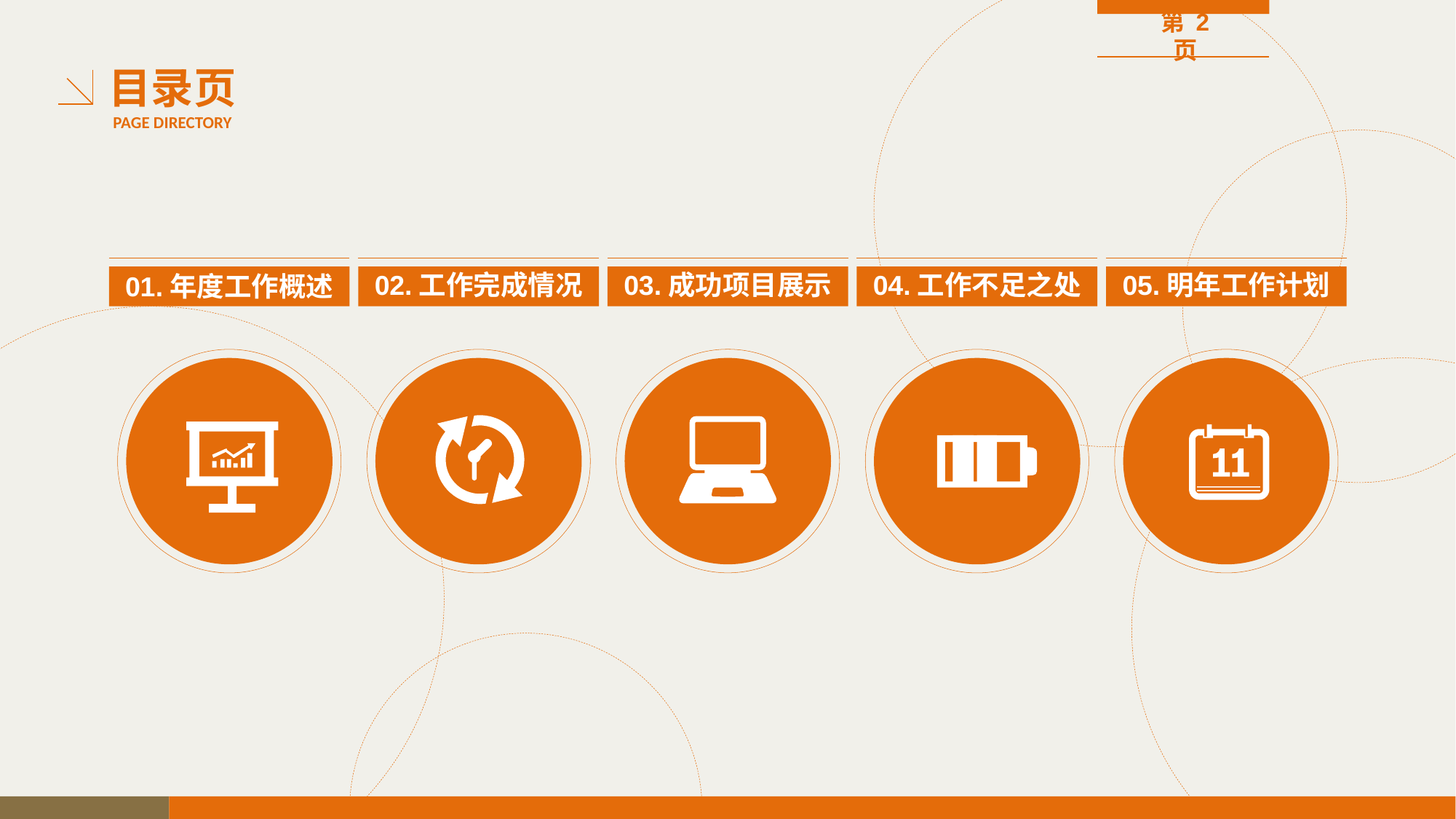

第 2 页
# 目录页 PAGE DIRECTORY

02.工作完成情况
03.成功项目展示
04.工作不足之处
05.明年工作计划
01.年度工作概述